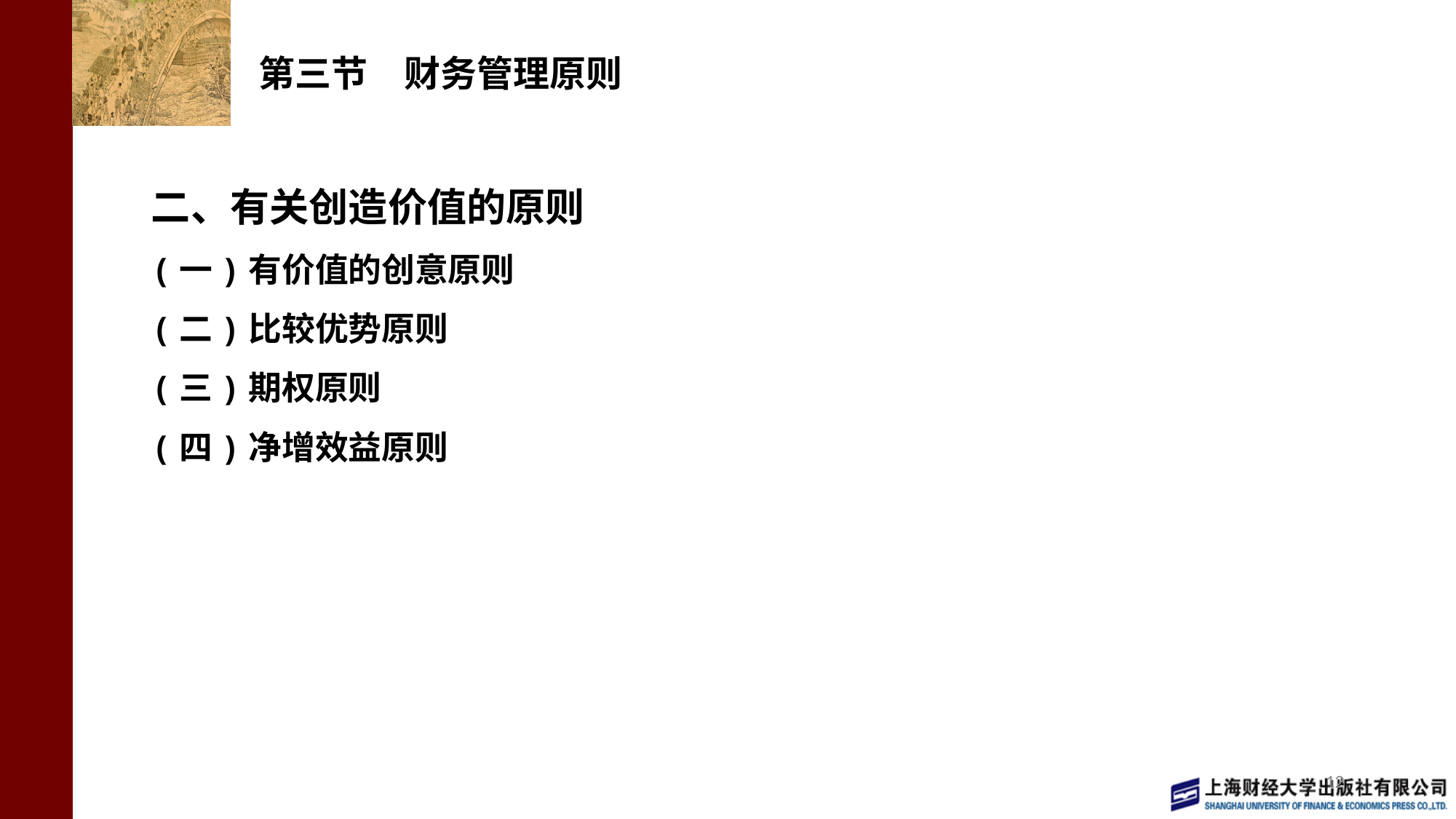

# 第三节　财务管理原则
二、有关创造价值的原则
(一)有价值的创意原则
(二)比较优势原则
(三)期权原则
(四)净增效益原则

12